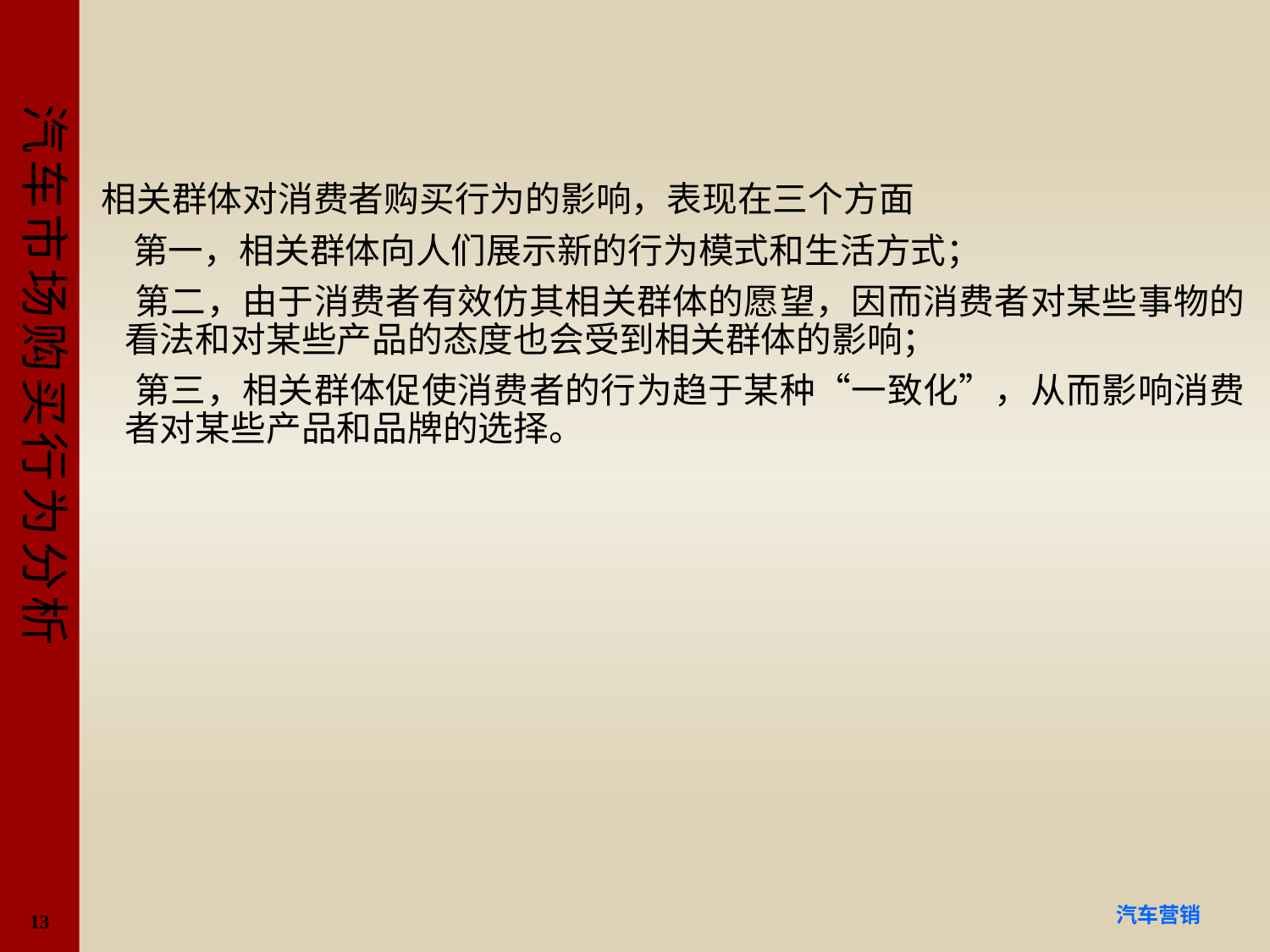

#
相关群体对消费者购买行为的影响，表现在三个方面
   第一，相关群体向人们展示新的行为模式和生活方式；
   第二，由于消费者有效仿其相关群体的愿望，因而消费者对某些事物的看法和对某些产品的态度也会受到相关群体的影响；
   第三，相关群体促使消费者的行为趋于某种“一致化”，从而影响消费者对某些产品和品牌的选择。

13